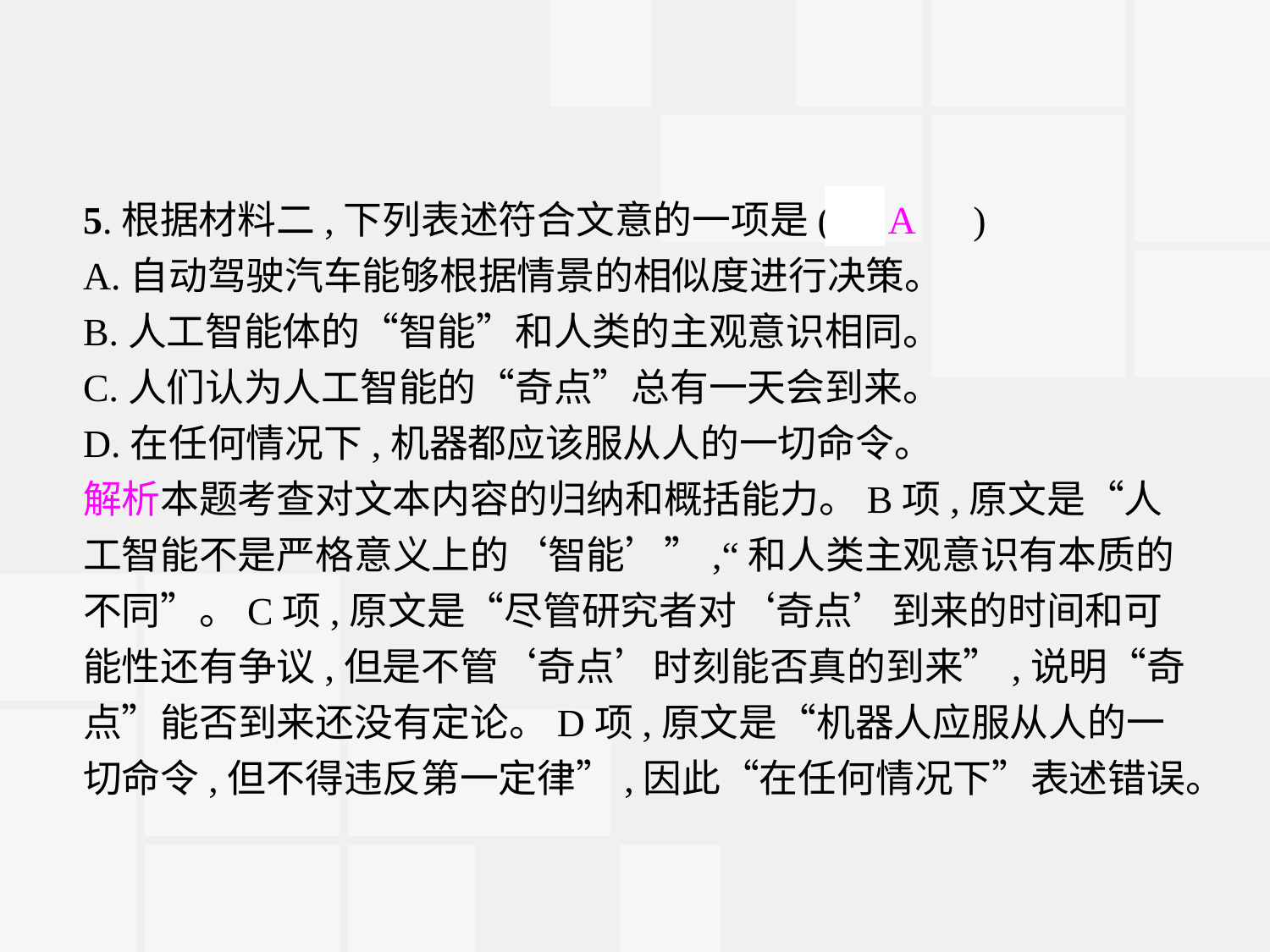

5.根据材料二,下列表述符合文意的一项是(　A　)
A.自动驾驶汽车能够根据情景的相似度进行决策。
B.人工智能体的“智能”和人类的主观意识相同。
C.人们认为人工智能的“奇点”总有一天会到来。
D.在任何情况下,机器都应该服从人的一切命令。
解析本题考查对文本内容的归纳和概括能力。B项,原文是“人工智能不是严格意义上的‘智能’”,“和人类主观意识有本质的不同”。C项,原文是“尽管研究者对‘奇点’到来的时间和可能性还有争议,但是不管‘奇点’时刻能否真的到来”,说明“奇点”能否到来还没有定论。D项,原文是“机器人应服从人的一切命令,但不得违反第一定律”,因此“在任何情况下”表述错误。